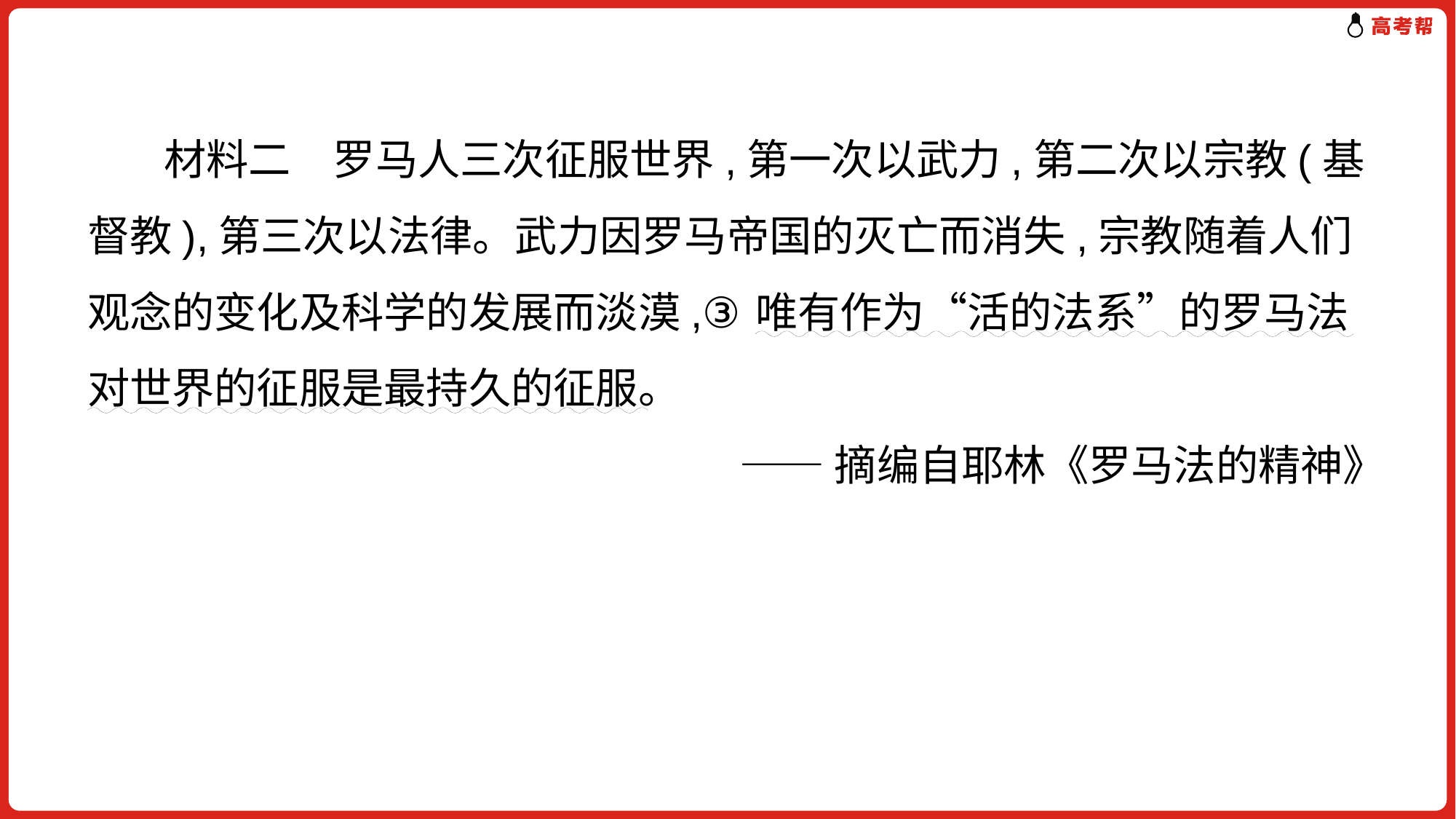

材料二　罗马人三次征服世界,第一次以武力,第二次以宗教(基督教),第三次以法律。武力因罗马帝国的灭亡而消失,宗教随着人们观念的变化及科学的发展而淡漠,③唯有作为“活的法系”的罗马法对世界的征服是最持久的征服。
——摘编自耶林《罗马法的精神》